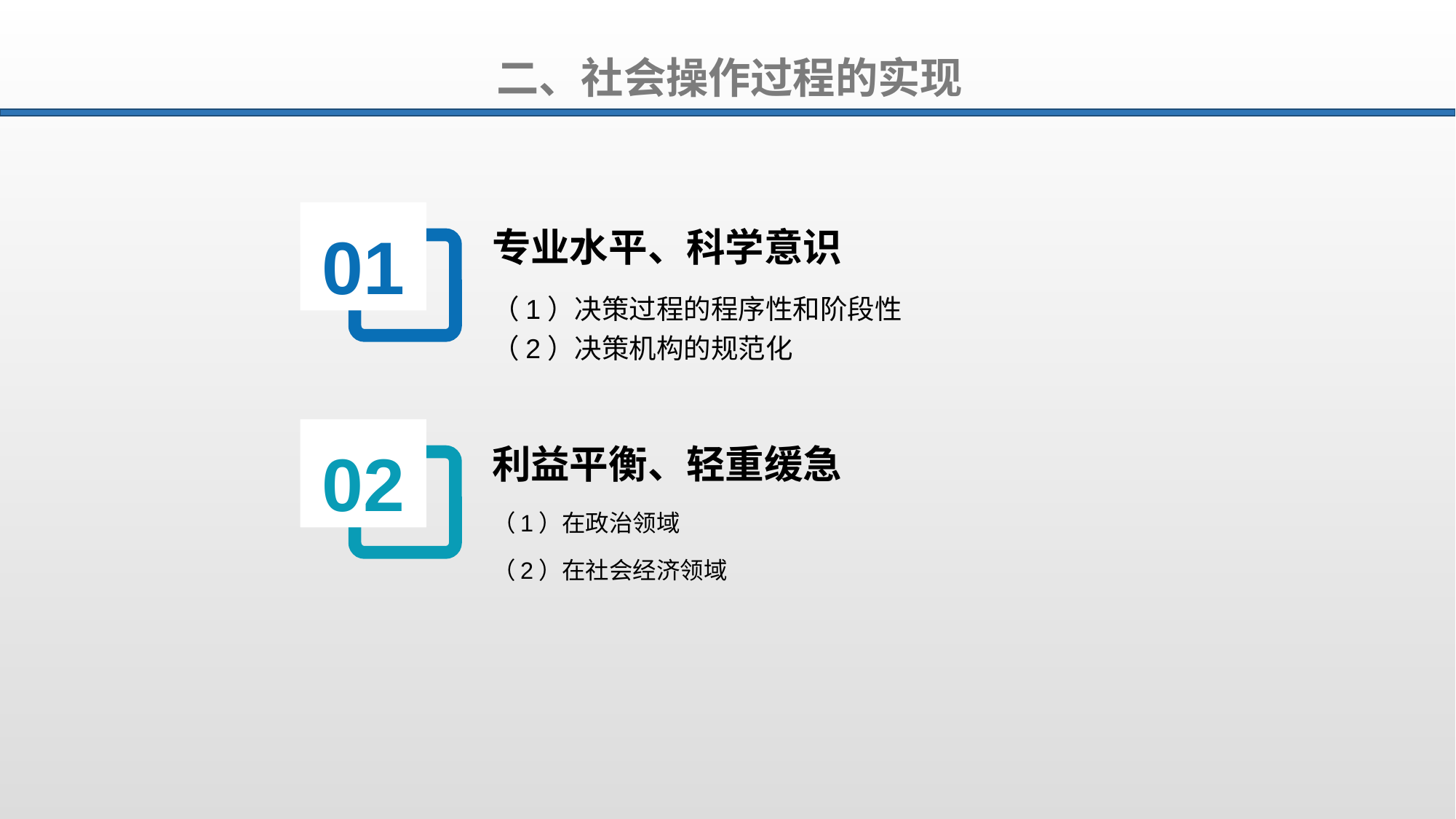

二、社会操作过程的实现

01
专业水平、科学意识

（1）决策过程的程序性和阶段性
（2）决策机构的规范化

02
利益平衡、轻重缓急

（1）在政治领域
（2）在社会经济领域